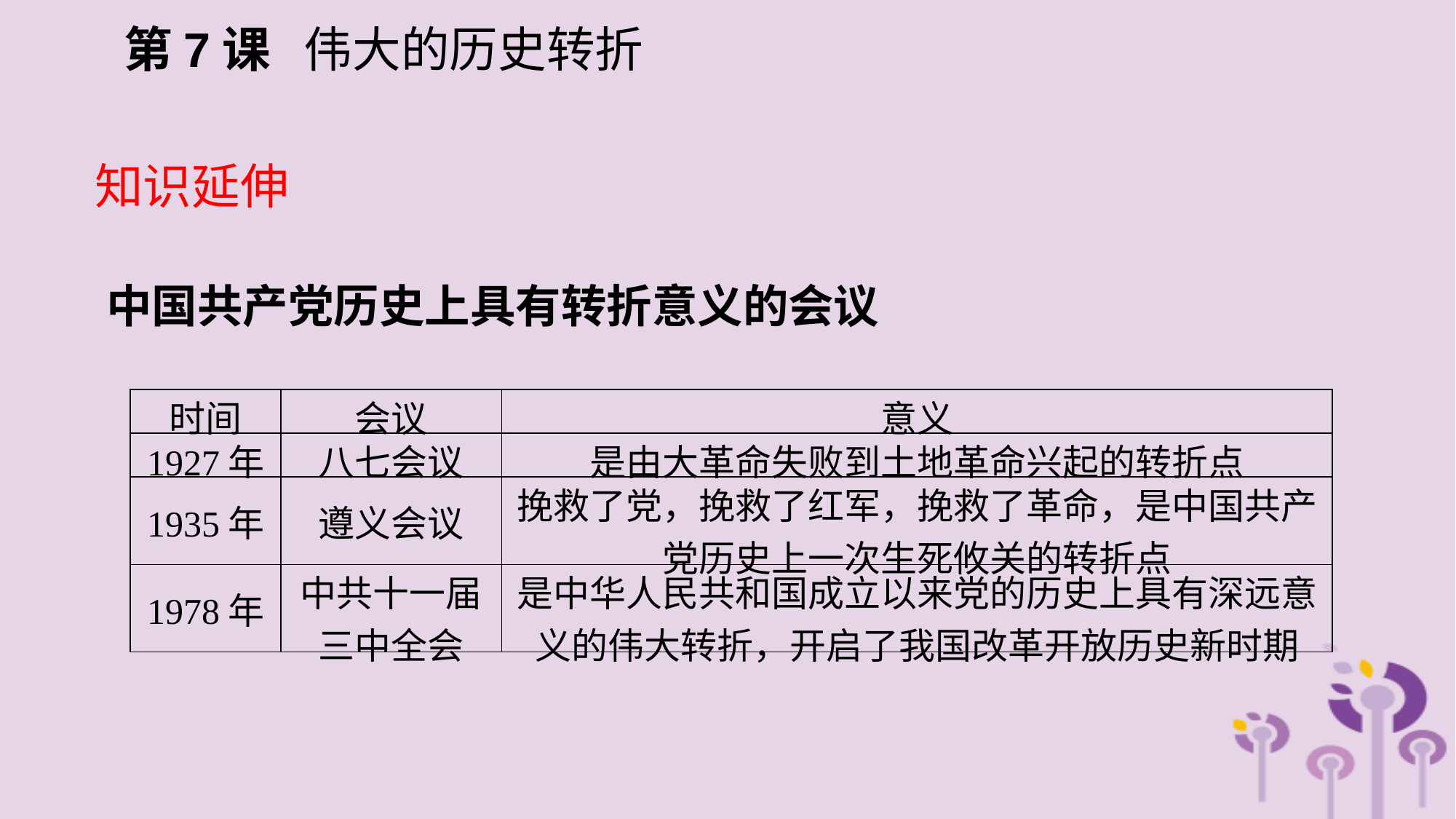

第7课   伟大的历史转折
知识延伸
中国共产党历史上具有转折意义的会议
| 时间 | 会议 | 意义 |
| --- | --- | --- |
| 1927年 | 八七会议 | 是由大革命失败到土地革命兴起的转折点 |
| 1935年 | 遵义会议 | 挽救了党，挽救了红军，挽救了革命，是中国共产党历史上一次生死攸关的转折点 |
| 1978年 | 中共十一届 三中全会 | 是中华人民共和国成立以来党的历史上具有深远意义的伟大转折，开启了我国改革开放历史新时期 |